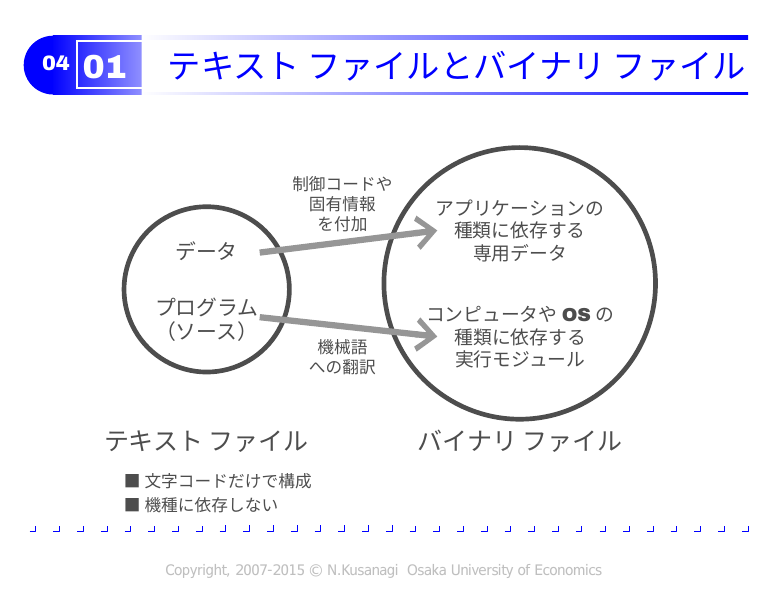

# 01   テキスト ファイルとバイナリ ファイル

制御コードや
固有情報
を付加
アプリケーションの
種類に依存する
専用データ

データ

プログラム
（ソース）
コンピュータやOSの
種類に依存する
実行モジュール
機械語
への翻訳
バイナリ ファイル
テキスト ファイル
■文字コードだけで構成
■機種に依存しない